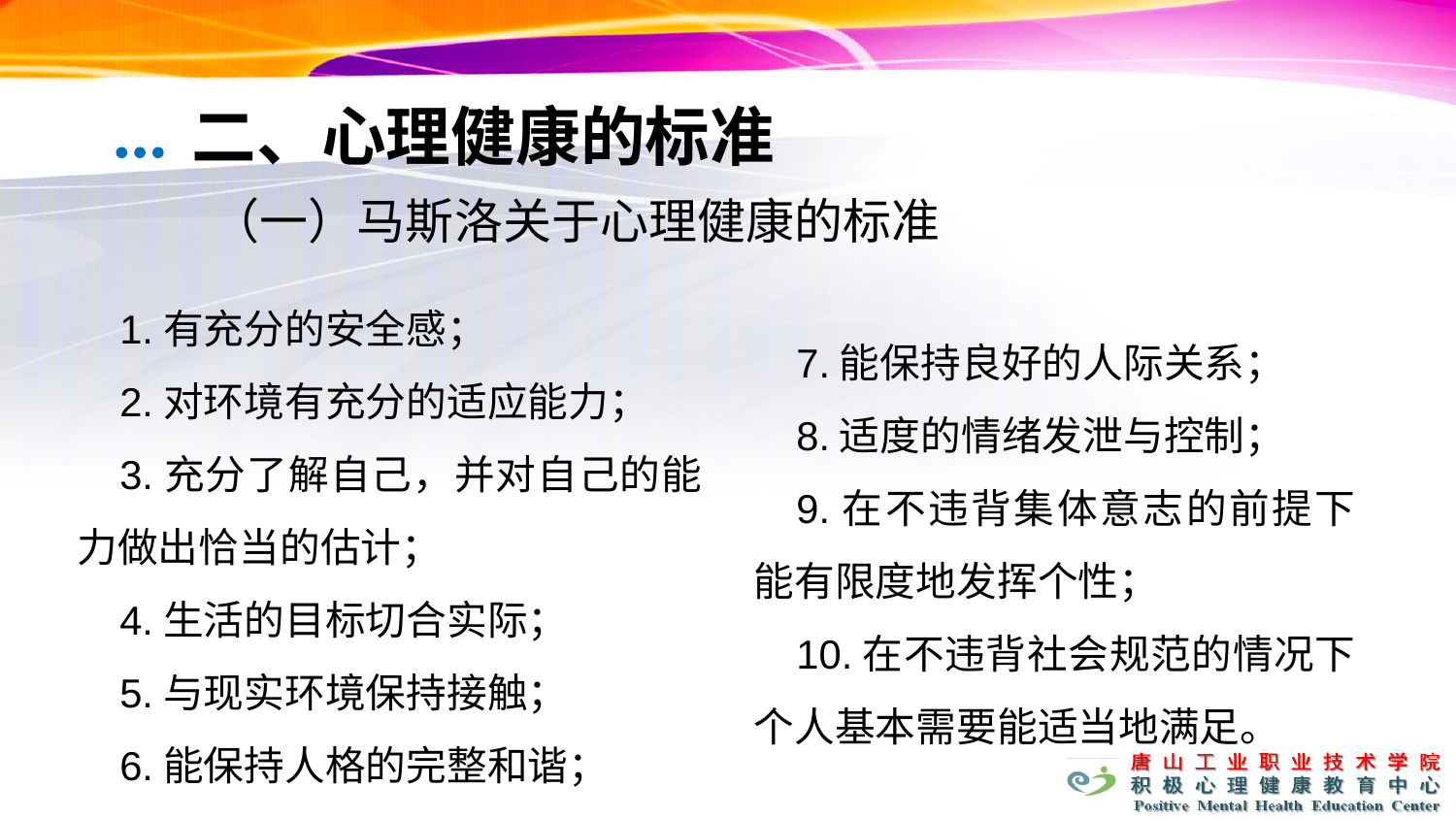

二、心理健康的标准

（一）马斯洛关于心理健康的标准

1.有充分的安全感；
2.对环境有充分的适应能力；
3.充分了解自己，并对自己的能力做出恰当的估计；
4.生活的目标切合实际；
5.与现实环境保持接触；
6.能保持人格的完整和谐；
7.能保持良好的人际关系；
8.适度的情绪发泄与控制；
9.在不违背集体意志的前提下能有限度地发挥个性；
10.在不违背社会规范的情况下个人基本需要能适当地满足。